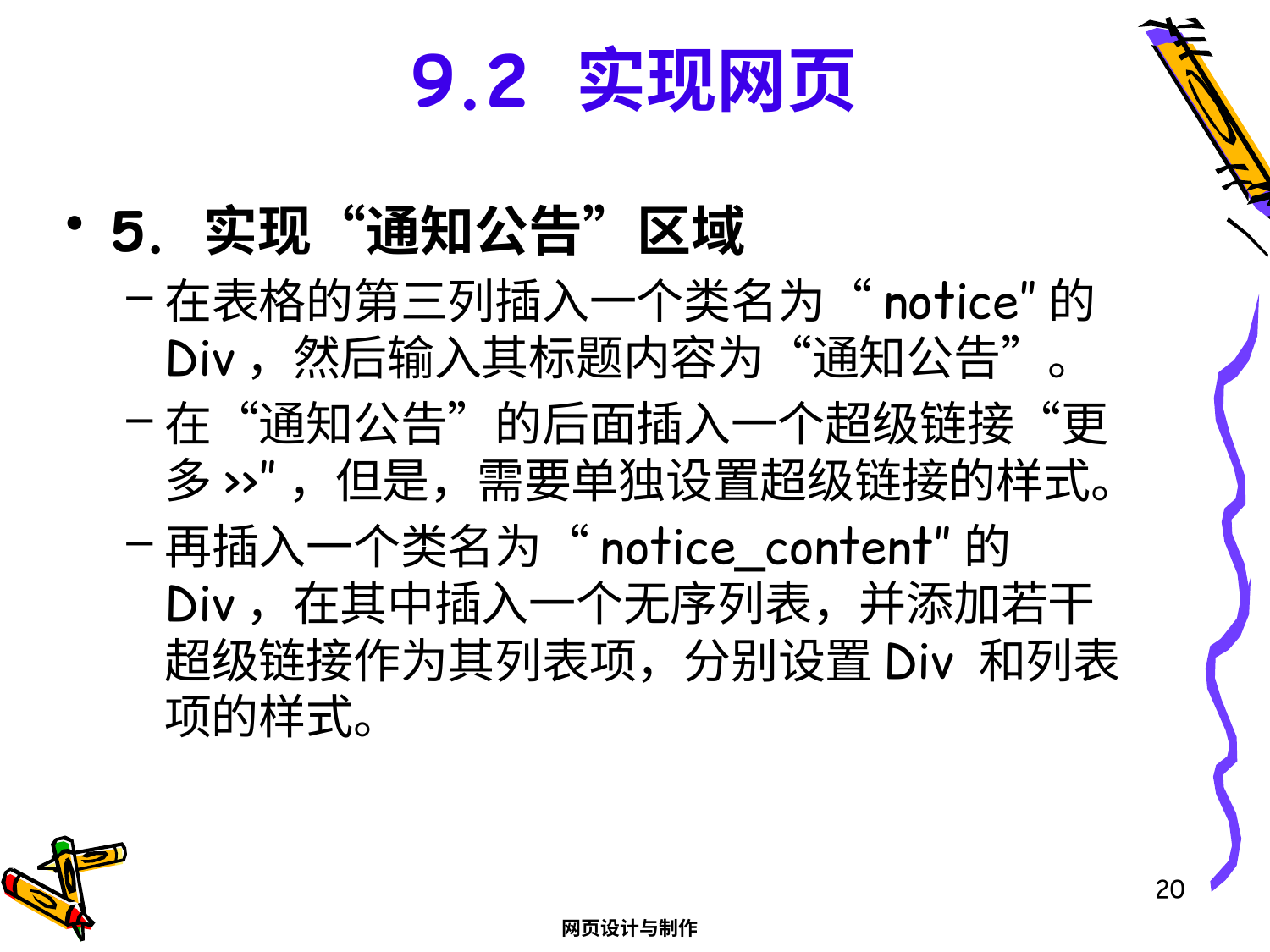

# 9.2 实现网页
5. 实现“通知公告”区域
在表格的第三列插入一个类名为“notice”的Div，然后输入其标题内容为“通知公告”。
在“通知公告”的后面插入一个超级链接“更多>>”，但是，需要单独设置超级链接的样式。
再插入一个类名为“notice_content”的Div，在其中插入一个无序列表，并添加若干超级链接作为其列表项，分别设置Div 和列表项的样式。
20
网页设计与制作